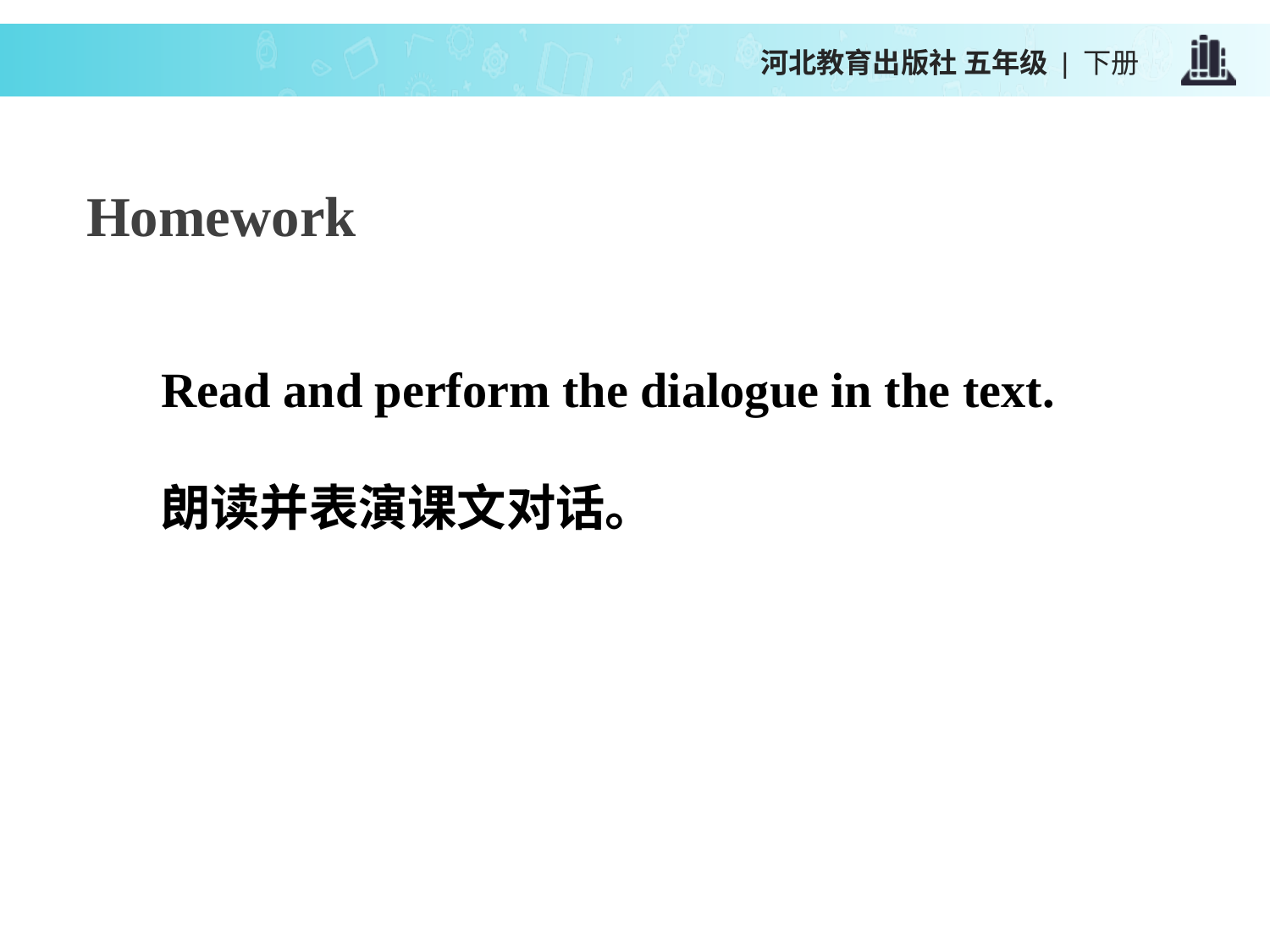

河北教育出版社 五年级 | 下册
Homework
Read and perform the dialogue in the text.

朗读并表演课文对话。